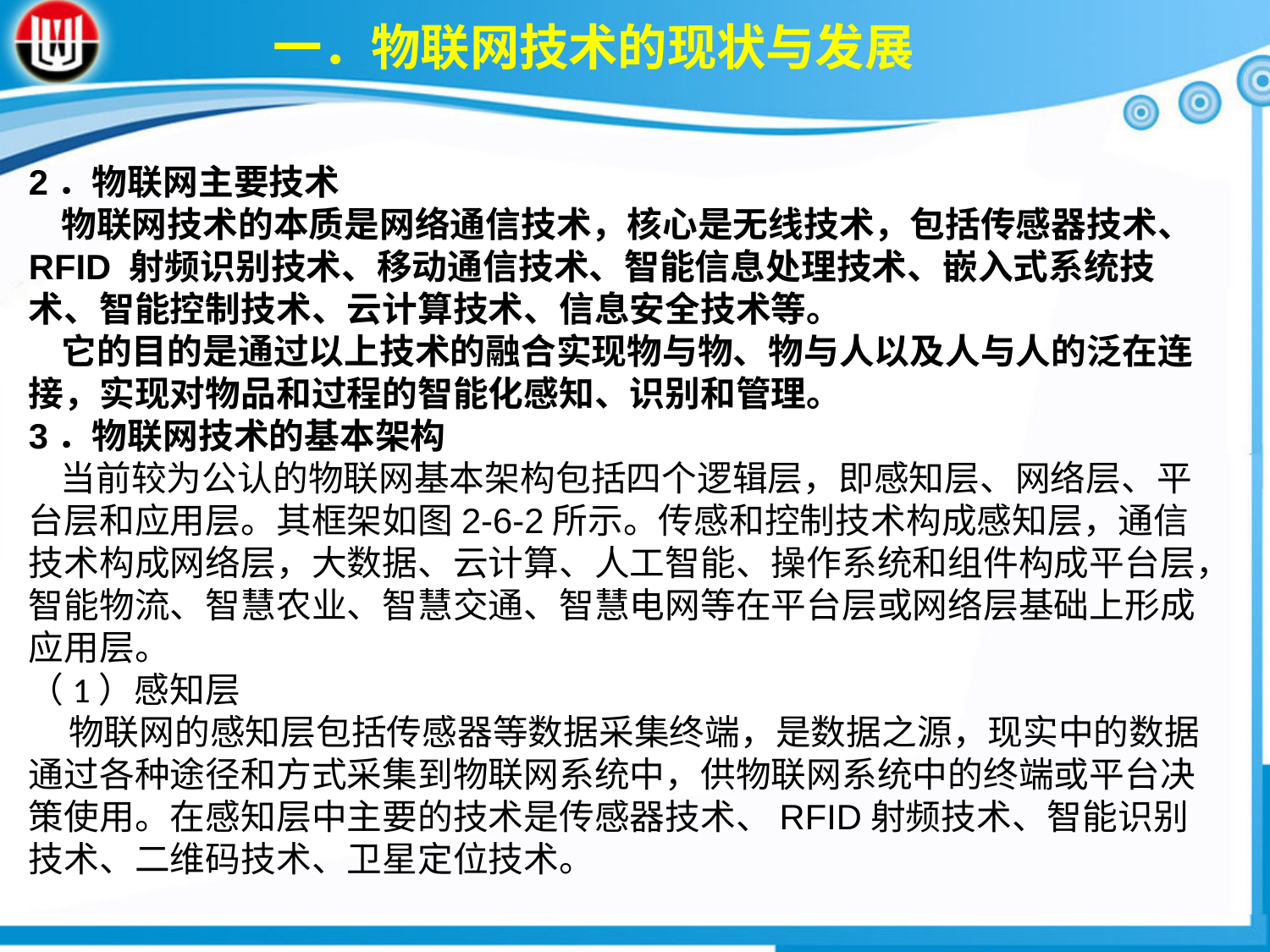

一．物联网技术的现状与发展
2．物联网主要技术   物联网技术的本质是网络通信技术，核心是无线技术，包括传感器技术、RFID 射频识别技术、移动通信技术、智能信息处理技术、嵌入式系统技术、智能控制技术、云计算技术、信息安全技术等。   它的目的是通过以上技术的融合实现物与物、物与人以及人与人的泛在连接，实现对物品和过程的智能化感知、识别和管理。3．物联网技术的基本架构
   当前较为公认的物联网基本架构包括四个逻辑层，即感知层、网络层、平台层和应用层。其框架如图2-6-2所示。传感和控制技术构成感知层，通信技术构成网络层，大数据、云计算、人工智能、操作系统和组件构成平台层，智能物流、智慧农业、智慧交通、智慧电网等在平台层或网络层基础上形成应用层。
（1）感知层
    物联网的感知层包括传感器等数据采集终端，是数据之源，现实中的数据通过各种途径和方式采集到物联网系统中，供物联网系统中的终端或平台决策使用。在感知层中主要的技术是传感器技术、RFID射频技术、智能识别技术、二维码技术、卫星定位技术。